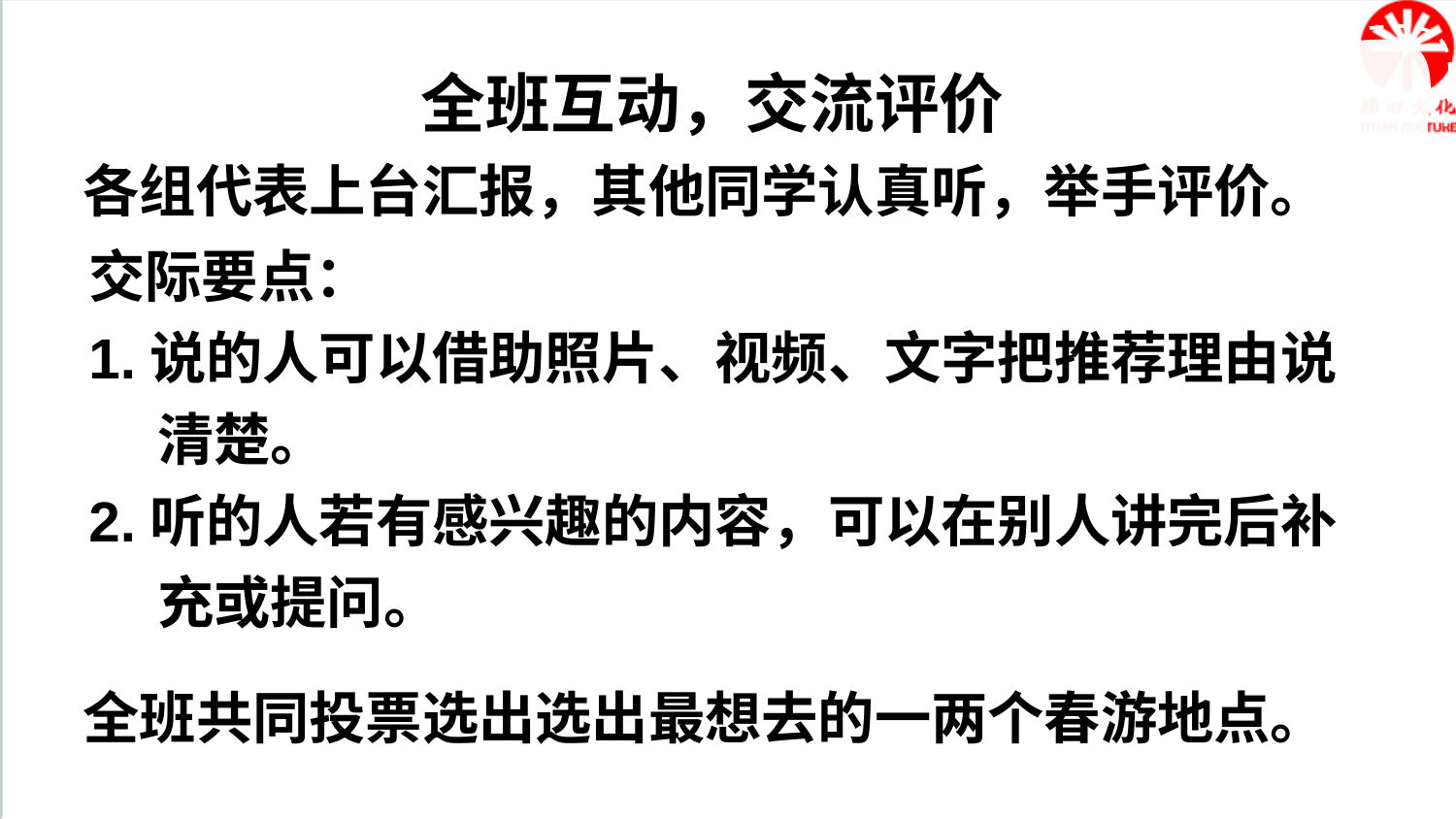

全班互动，交流评价
各组代表上台汇报，其他同学认真听，举手评价。
交际要点：
1.说的人可以借助照片、视频、文字把推荐理由说清楚。
2.听的人若有感兴趣的内容，可以在别人讲完后补充或提问。
全班共同投票选出选出最想去的一两个春游地点。